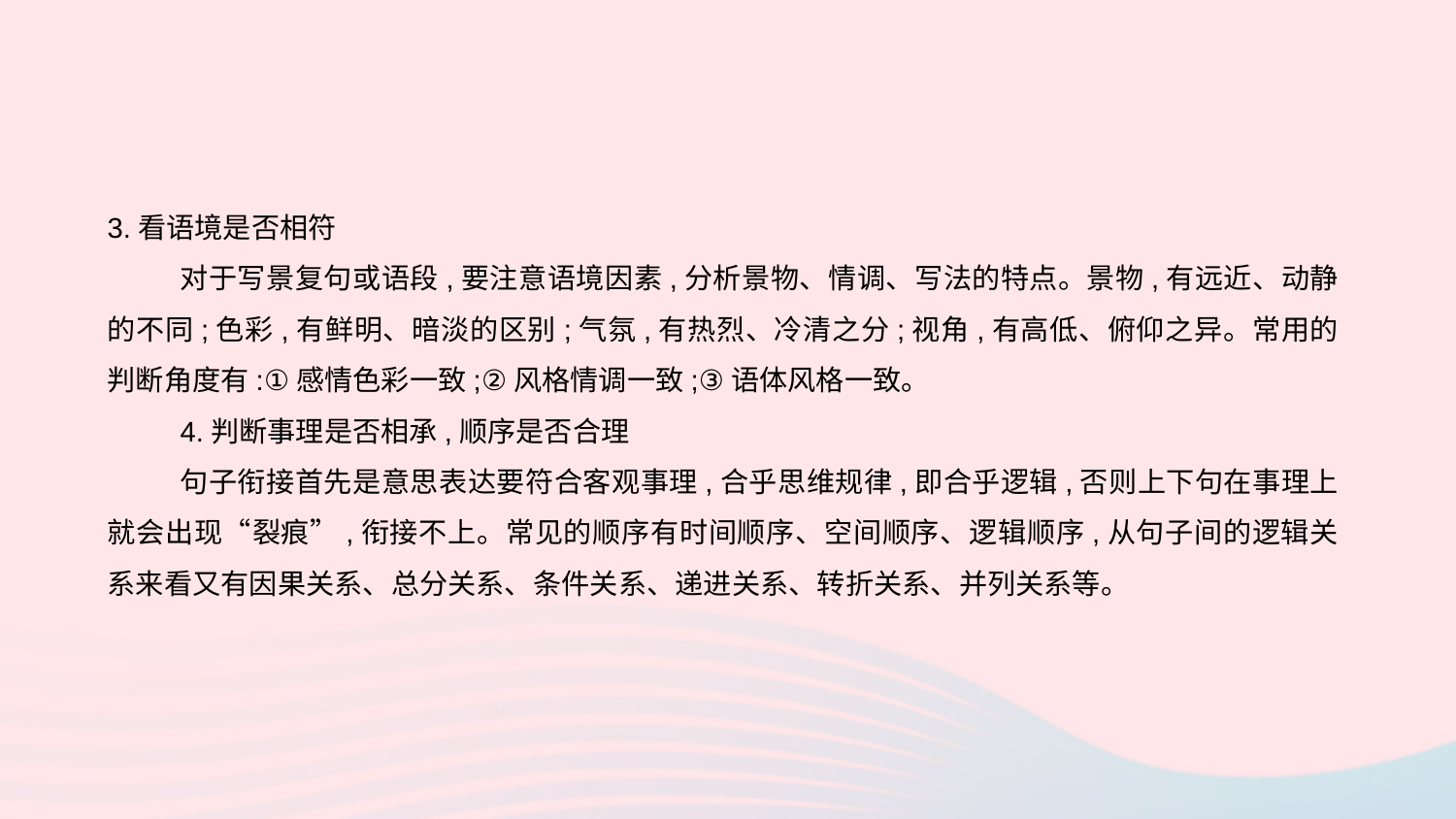

3.看语境是否相符
对于写景复句或语段,要注意语境因素,分析景物、情调、写法的特点。景物,有远近、动静的不同;色彩,有鲜明、暗淡的区别;气氛,有热烈、冷清之分;视角,有高低、俯仰之异。常用的判断角度有:①感情色彩一致;②风格情调一致;③语体风格一致。
4.判断事理是否相承,顺序是否合理
句子衔接首先是意思表达要符合客观事理,合乎思维规律,即合乎逻辑,否则上下句在事理上就会出现“裂痕”,衔接不上。常见的顺序有时间顺序、空间顺序、逻辑顺序,从句子间的逻辑关系来看又有因果关系、总分关系、条件关系、递进关系、转折关系、并列关系等。